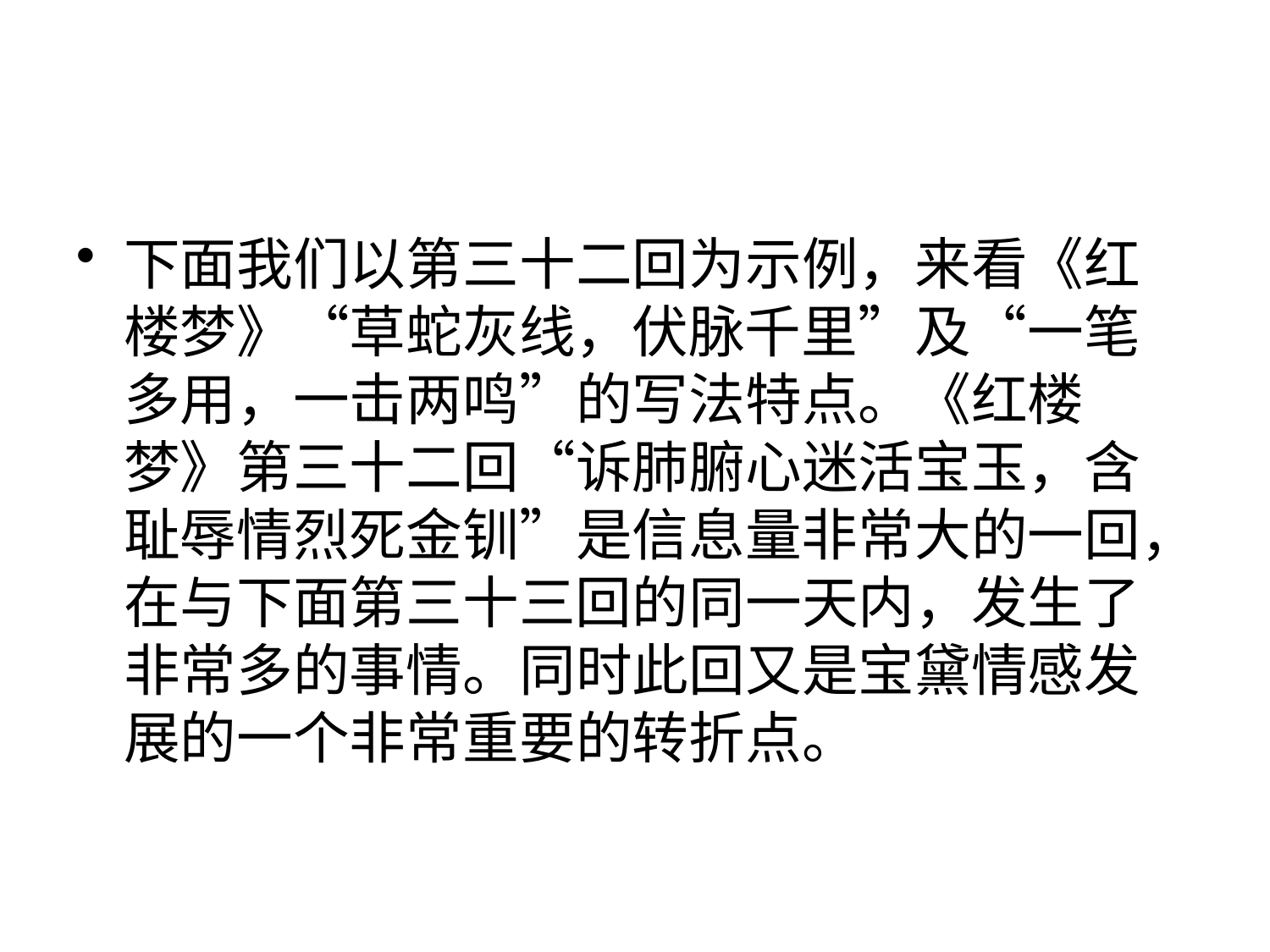

#
下面我们以第三十二回为示例，来看《红楼梦》“草蛇灰线，伏脉千里”及“一笔多用，一击两鸣”的写法特点。《红楼梦》第三十二回“诉肺腑心迷活宝玉，含耻辱情烈死金钏”是信息量非常大的一回，在与下面第三十三回的同一天内，发生了非常多的事情。同时此回又是宝黛情感发展的一个非常重要的转折点。